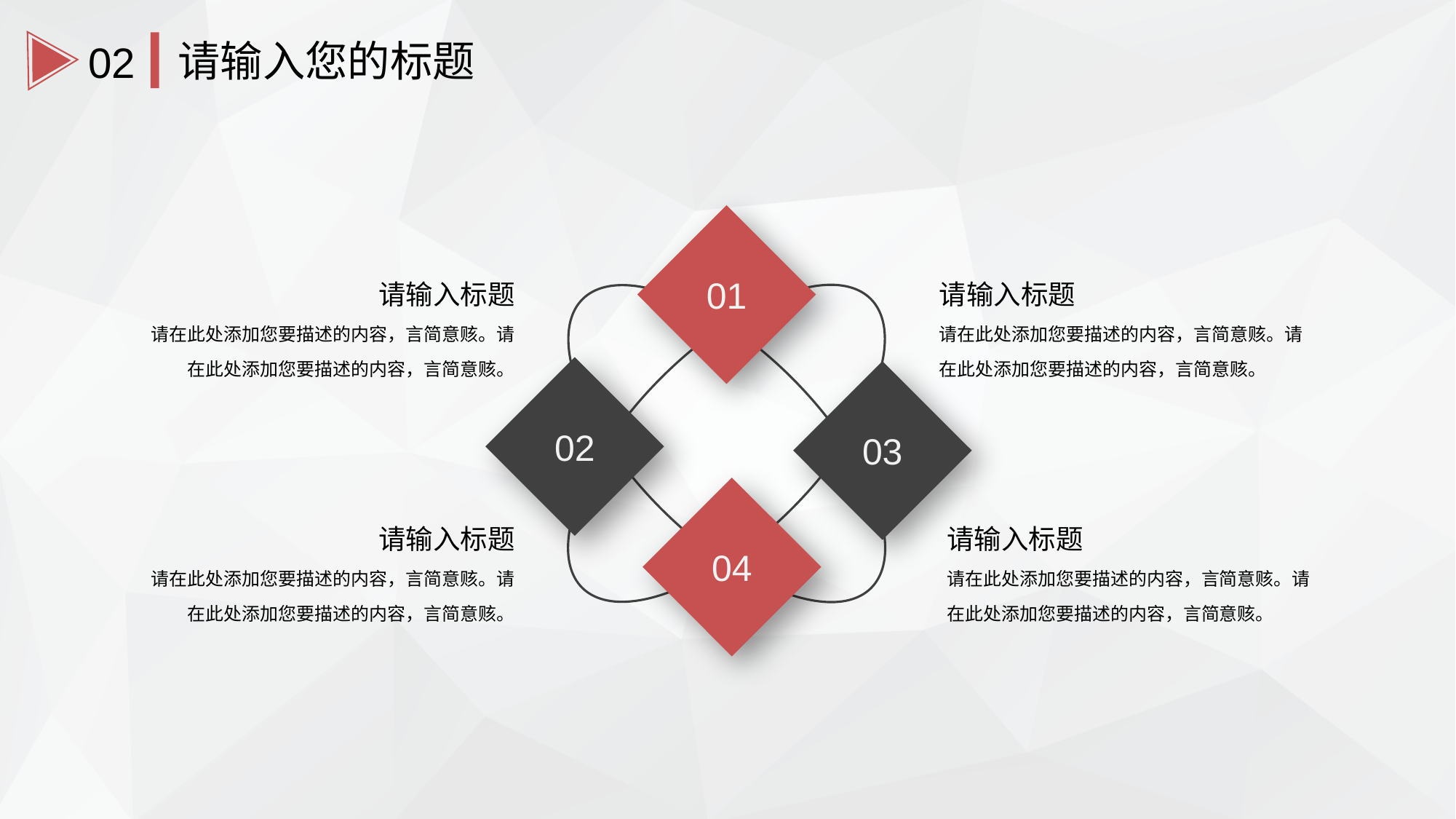

请输入您的标题
02

01

请输入标题
请在此处添加您要描述的内容，言简意赅。请在此处添加您要描述的内容，言简意赅。
请输入标题
请在此处添加您要描述的内容，言简意赅。请在此处添加您要描述的内容，言简意赅。
02
03
04
请输入标题
请在此处添加您要描述的内容，言简意赅。请在此处添加您要描述的内容，言简意赅。
请输入标题
请在此处添加您要描述的内容，言简意赅。请在此处添加您要描述的内容，言简意赅。